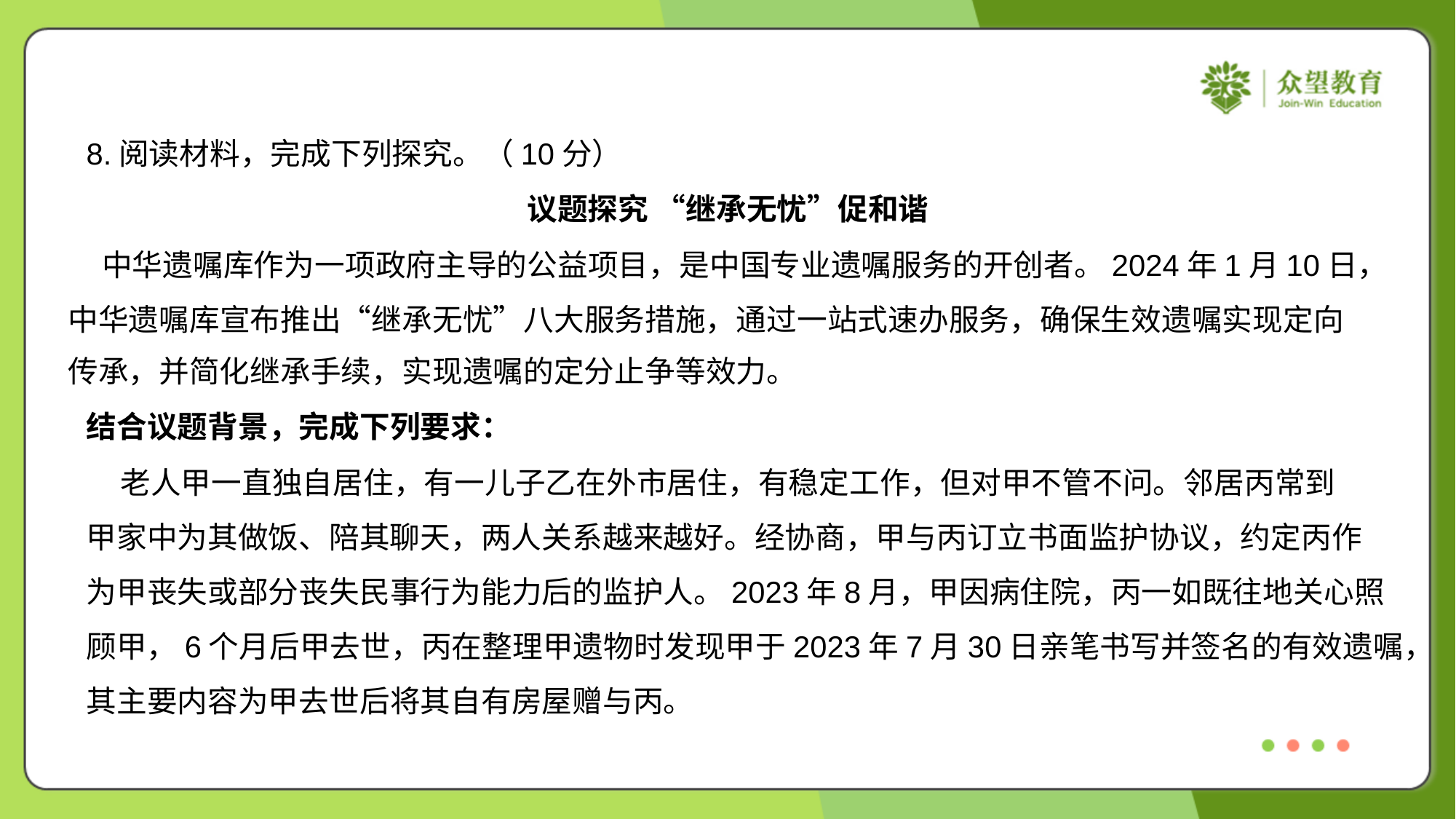

8.阅读材料，完成下列探究。（10分）
议题探究 “继承无忧”促和谐
    中华遗嘱库作为一项政府主导的公益项目，是中国专业遗嘱服务的开创者。2024年1月10日，
中华遗嘱库宣布推出“继承无忧”八大服务措施，通过一站式速办服务，确保生效遗嘱实现定向
传承，并简化继承手续，实现遗嘱的定分止争等效力。
结合议题背景，完成下列要求：
    老人甲一直独自居住，有一儿子乙在外市居住，有稳定工作，但对甲不管不问。邻居丙常到
甲家中为其做饭、陪其聊天，两人关系越来越好。经协商，甲与丙订立书面监护协议，约定丙作
为甲丧失或部分丧失民事行为能力后的监护人。2023年8月，甲因病住院，丙一如既往地关心照
顾甲，6个月后甲去世，丙在整理甲遗物时发现甲于2023年7月30日亲笔书写并签名的有效遗嘱，
其主要内容为甲去世后将其自有房屋赠与丙。